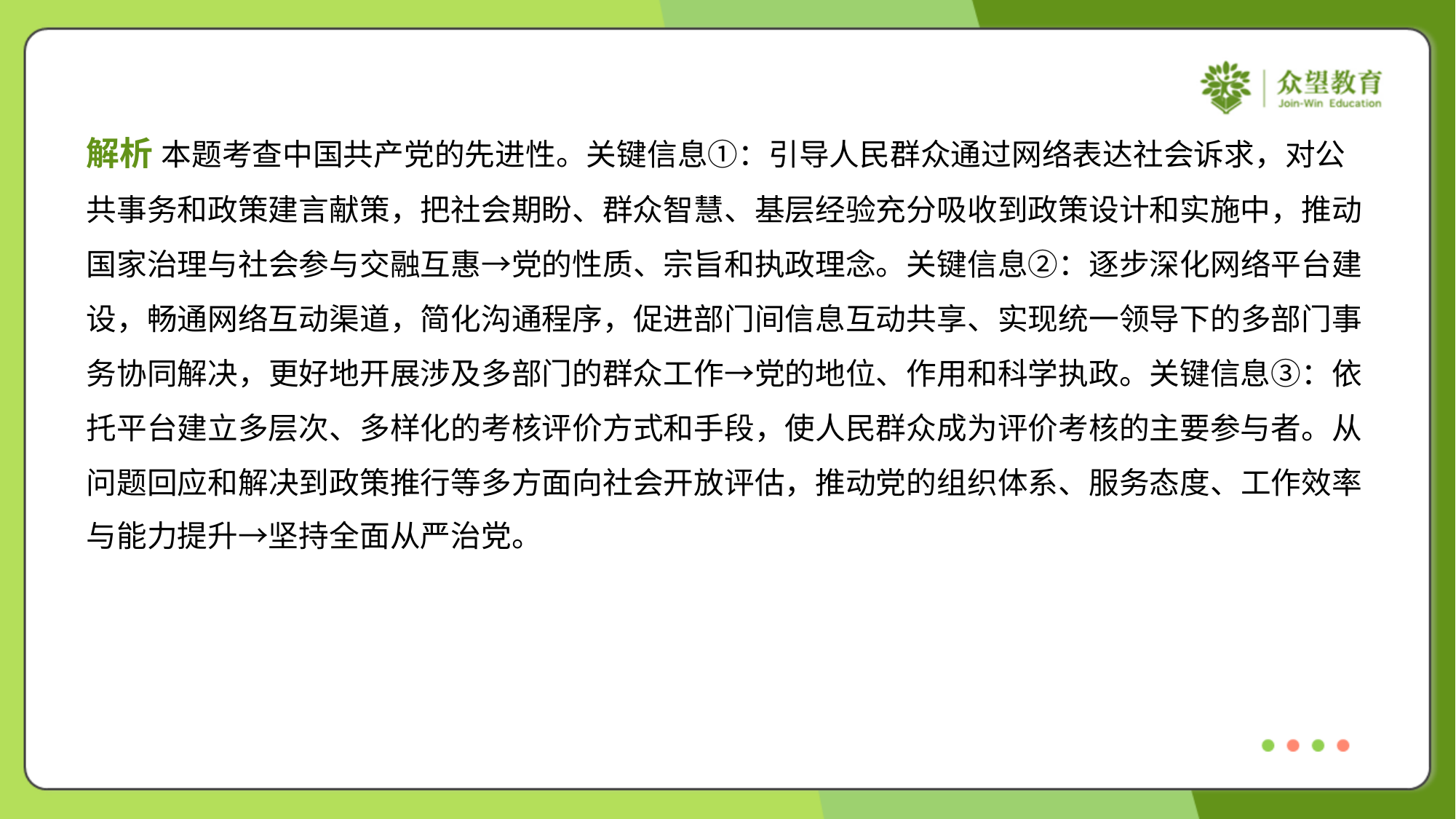

解析 本题考查中国共产党的先进性。关键信息①：引导人民群众通过网络表达社会诉求，对公
共事务和政策建言献策，把社会期盼、群众智慧、基层经验充分吸收到政策设计和实施中，推动
国家治理与社会参与交融互惠→党的性质、宗旨和执政理念。关键信息②：逐步深化网络平台建
设，畅通网络互动渠道，简化沟通程序，促进部门间信息互动共享、实现统一领导下的多部门事
务协同解决，更好地开展涉及多部门的群众工作→党的地位、作用和科学执政。关键信息③：依
托平台建立多层次、多样化的考核评价方式和手段，使人民群众成为评价考核的主要参与者。从
问题回应和解决到政策推行等多方面向社会开放评估，推动党的组织体系、服务态度、工作效率
与能力提升→坚持全面从严治党。